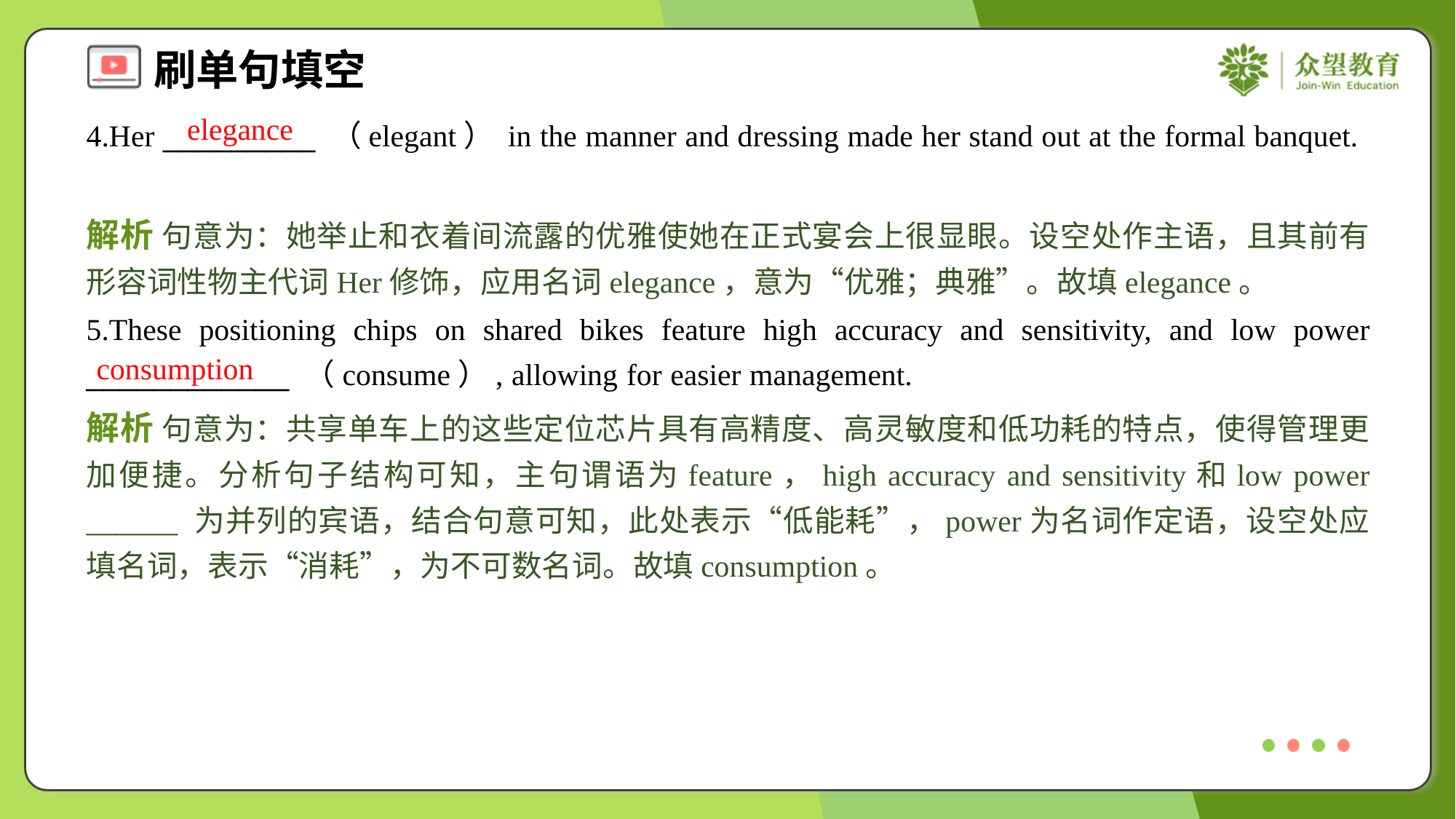

elegance
4.Her _________ （elegant） in the manner and dressing made her stand out at the formal banquet.
解析 句意为：她举止和衣着间流露的优雅使她在正式宴会上很显眼。设空处作主语，且其前有形容词性物主代词Her修饰，应用名词elegance，意为“优雅；典雅”。故填elegance。
5.These positioning chips on shared bikes feature high accuracy and sensitivity, and low power ____________ （consume）, allowing for easier management.
consumption
解析 句意为：共享单车上的这些定位芯片具有高精度、高灵敏度和低功耗的特点，使得管理更加便捷。分析句子结构可知，主句谓语为feature，high accuracy and sensitivity和low power ______ 为并列的宾语，结合句意可知，此处表示“低能耗”，power为名词作定语，设空处应填名词，表示“消耗”，为不可数名词。故填consumption。